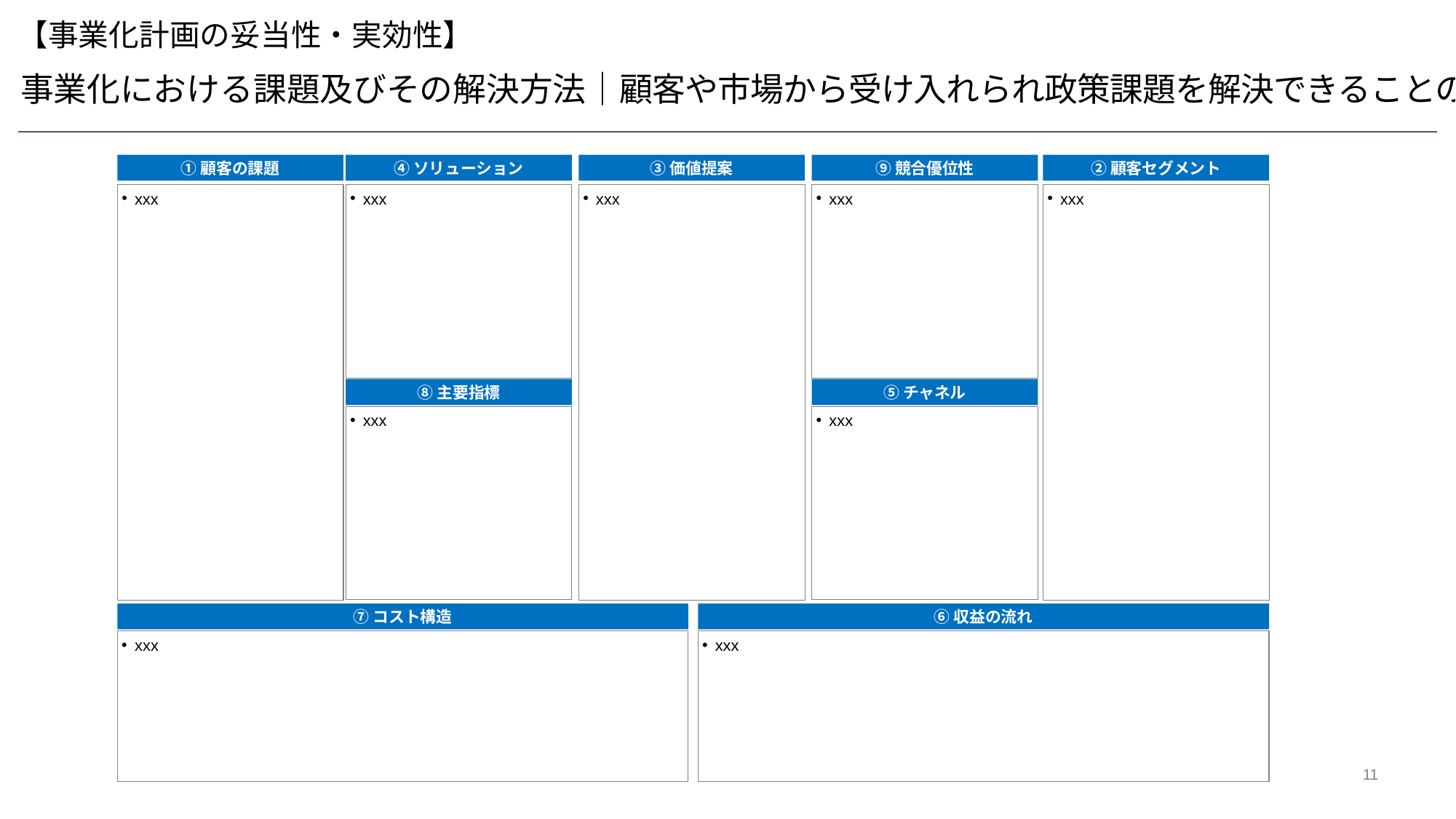

【事業化計画の妥当性・実効性】
５．事業化における課題及びその解決方法｜顧客や市場から受け入れられ政策課題を解決できることの説明
①顧客の課題
④ソリューション
③価値提案
⑨競合優位性
②顧客セグメント
xxx
xxx

xxx
xxx
xxx
⑧主要指標
⑤チャネル
xxx

xxx
⑦コスト構造
⑥収益の流れ
xxx
xxx